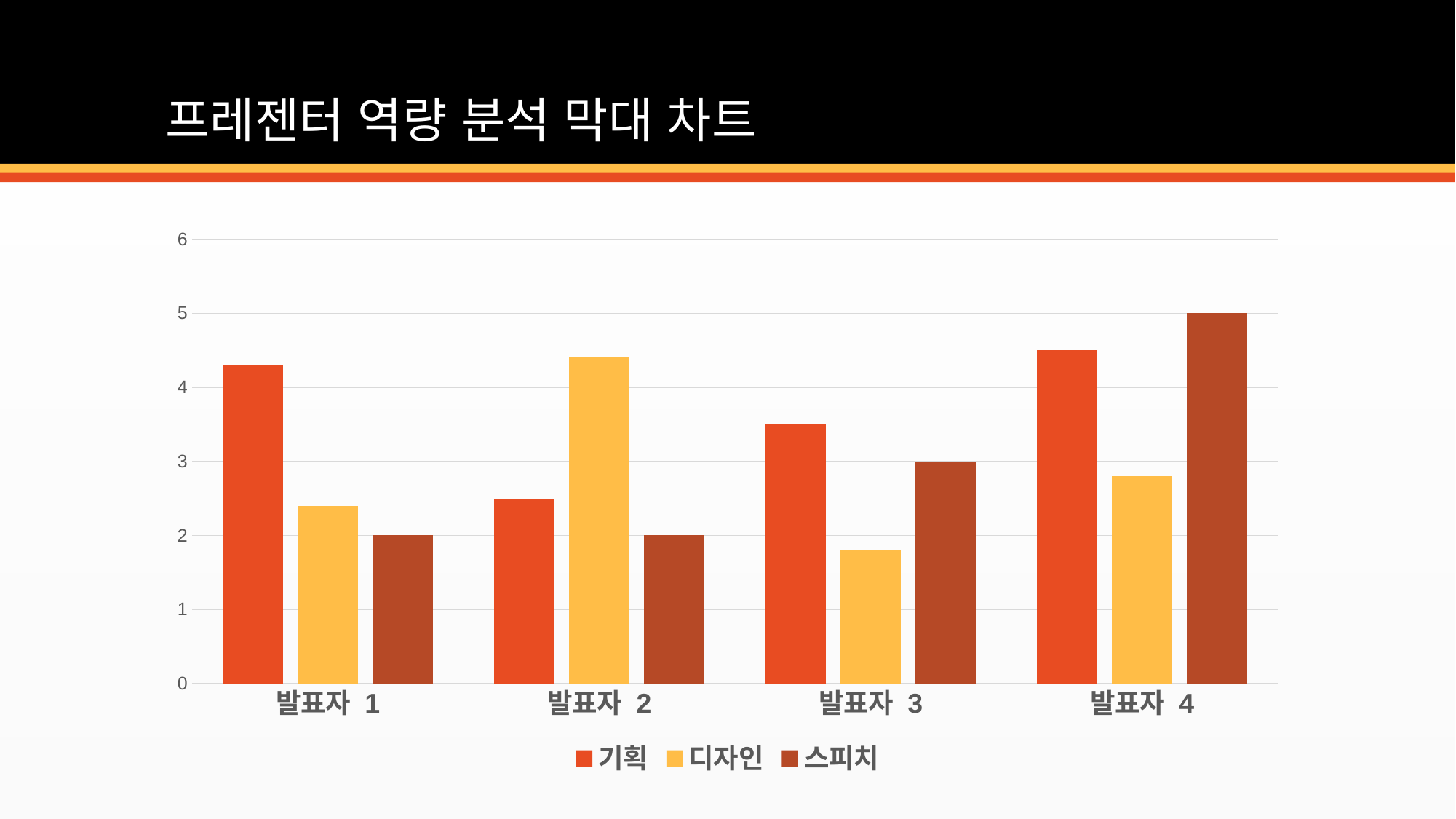

# 프레젠터 역량 분석 막대 차트

### Chart

| Category | 기획 | 디자인 | 스피치 |
|---|---|---|---|
| 발표자 1 | 4.3 | 2.4 | 2.0 |
| 발표자 2 | 2.5 | 4.4 | 2.0 |
| 발표자 3 | 3.5 | 1.8 | 3.0 |
| 발표자 4 | 4.5 | 2.8 | 5.0 |